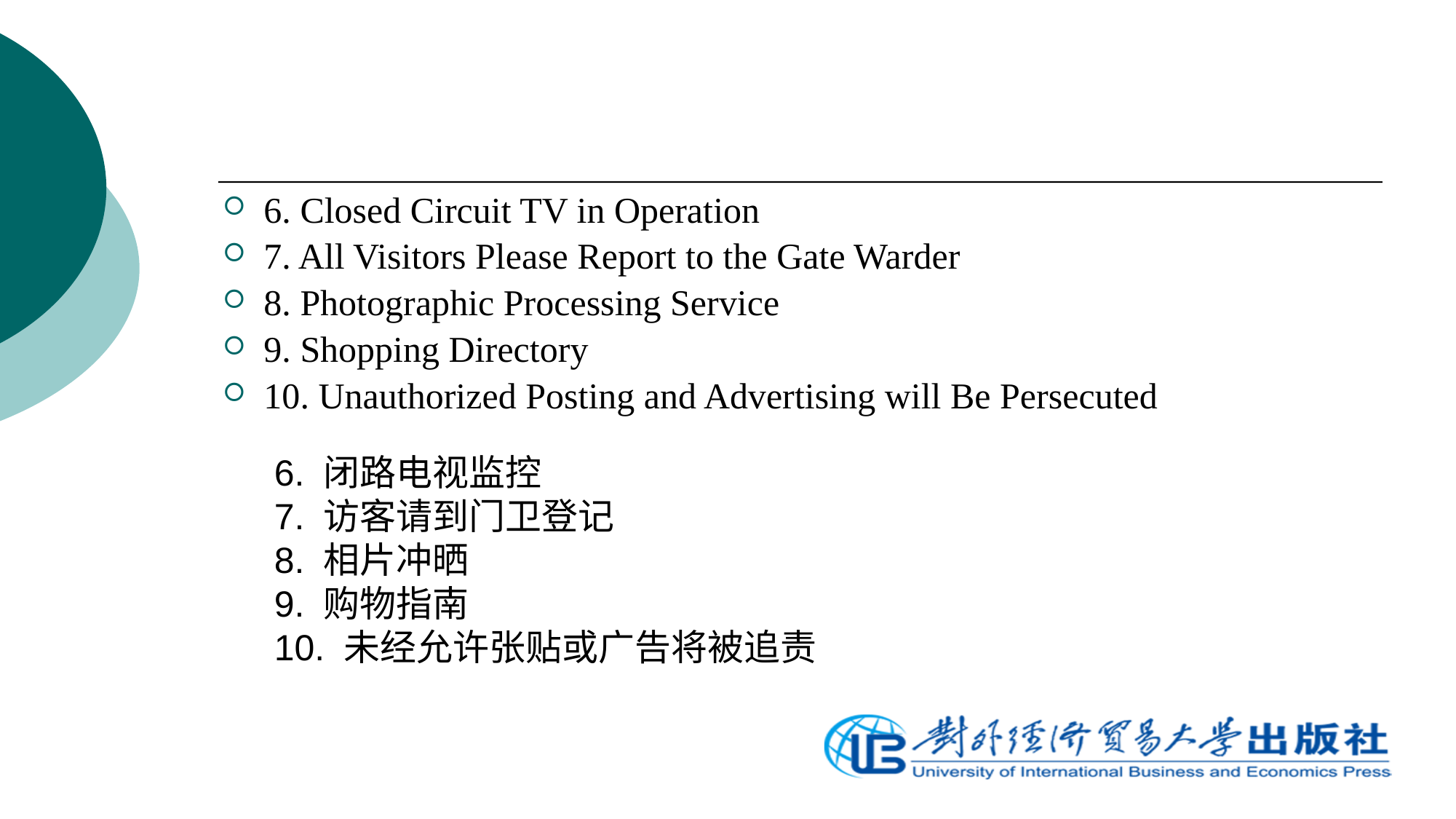

6. Closed Circuit TV in Operation
7. All Visitors Please Report to the Gate Warder
8. Photographic Processing Service
9. Shopping Directory
10. Unauthorized Posting and Advertising will Be Persecuted
6. 闭路电视监控
7. 访客请到门卫登记
8. 相片冲晒
9. 购物指南
10. 未经允许张贴或广告将被追责